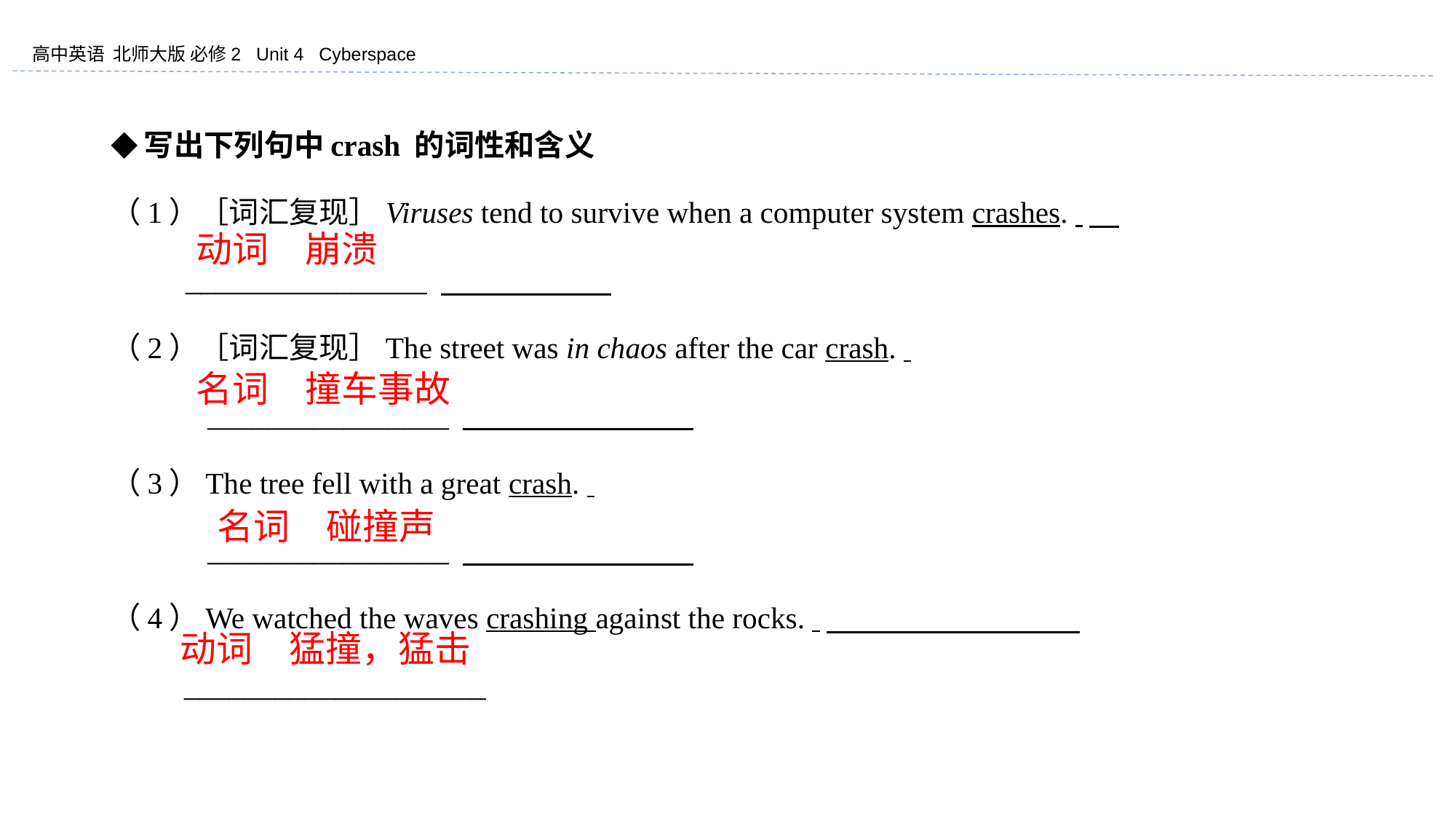

◆写出下列句中crash 的词性和含义
（1）［词汇复现］Viruses tend to survive when a computer system crashes.
          ________________
（2）［词汇复现］The street was in chaos after the car crash.
　　　________________
（3）The tree fell with a great crash.
　　　________________
（4）We watched the waves crashing against the rocks.
　　 ____________________

动词　崩溃

名词　撞车事故

　　名词　碰撞声

　动词　猛撞，猛击